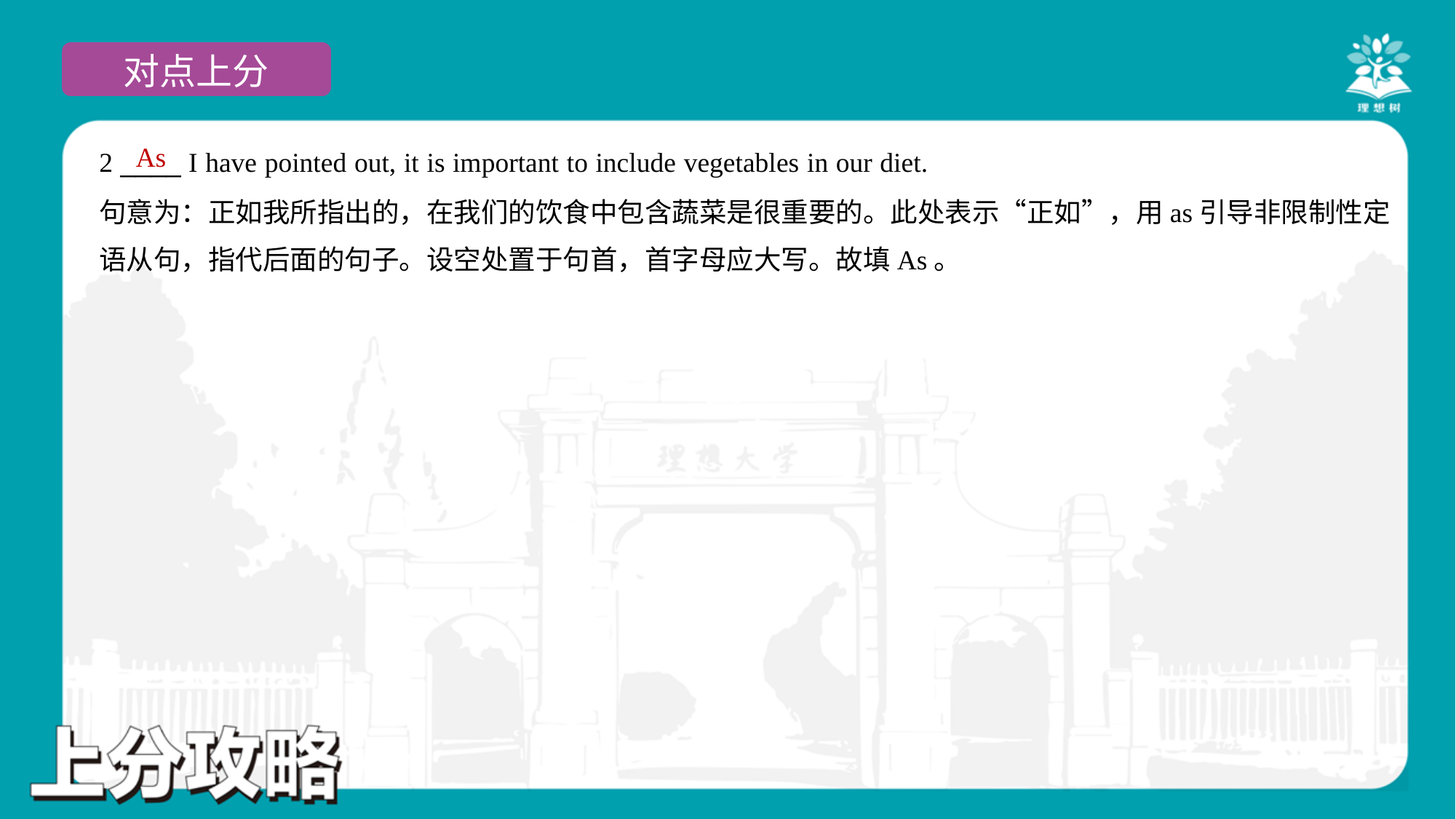

As
2 ____ I have pointed out, it is important to include vegetables in our diet.
句意为：正如我所指出的，在我们的饮食中包含蔬菜是很重要的。此处表示“正如”，用as引导非限制性定
语从句，指代后面的句子。设空处置于句首，首字母应大写。故填As。